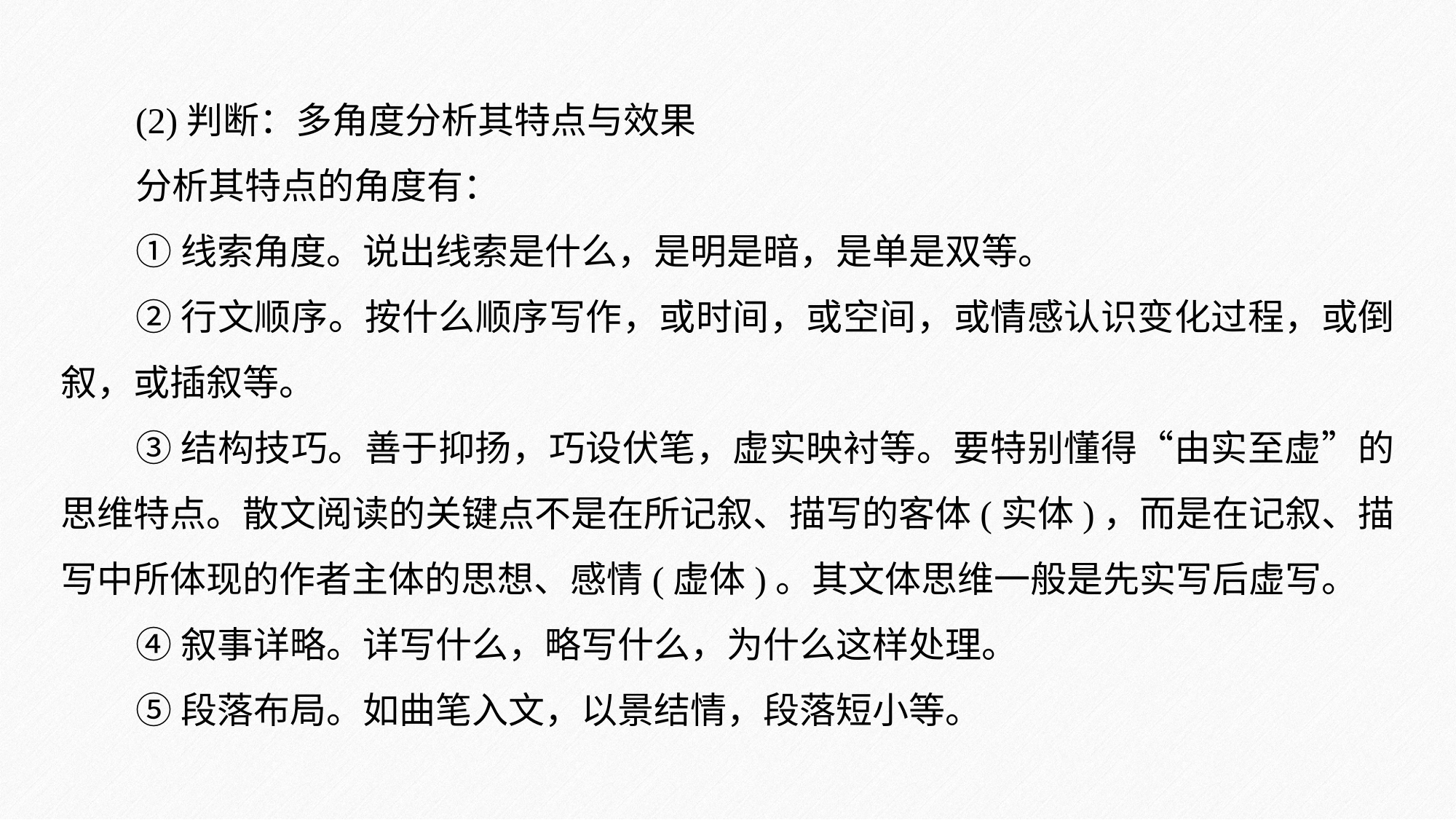

(2)判断：多角度分析其特点与效果
分析其特点的角度有：
①线索角度。说出线索是什么，是明是暗，是单是双等。
②行文顺序。按什么顺序写作，或时间，或空间，或情感认识变化过程，或倒叙，或插叙等。
③结构技巧。善于抑扬，巧设伏笔，虚实映衬等。要特别懂得“由实至虚”的思维特点。散文阅读的关键点不是在所记叙、描写的客体(实体)，而是在记叙、描写中所体现的作者主体的思想、感情(虚体)。其文体思维一般是先实写后虚写。
④叙事详略。详写什么，略写什么，为什么这样处理。
⑤段落布局。如曲笔入文，以景结情，段落短小等。